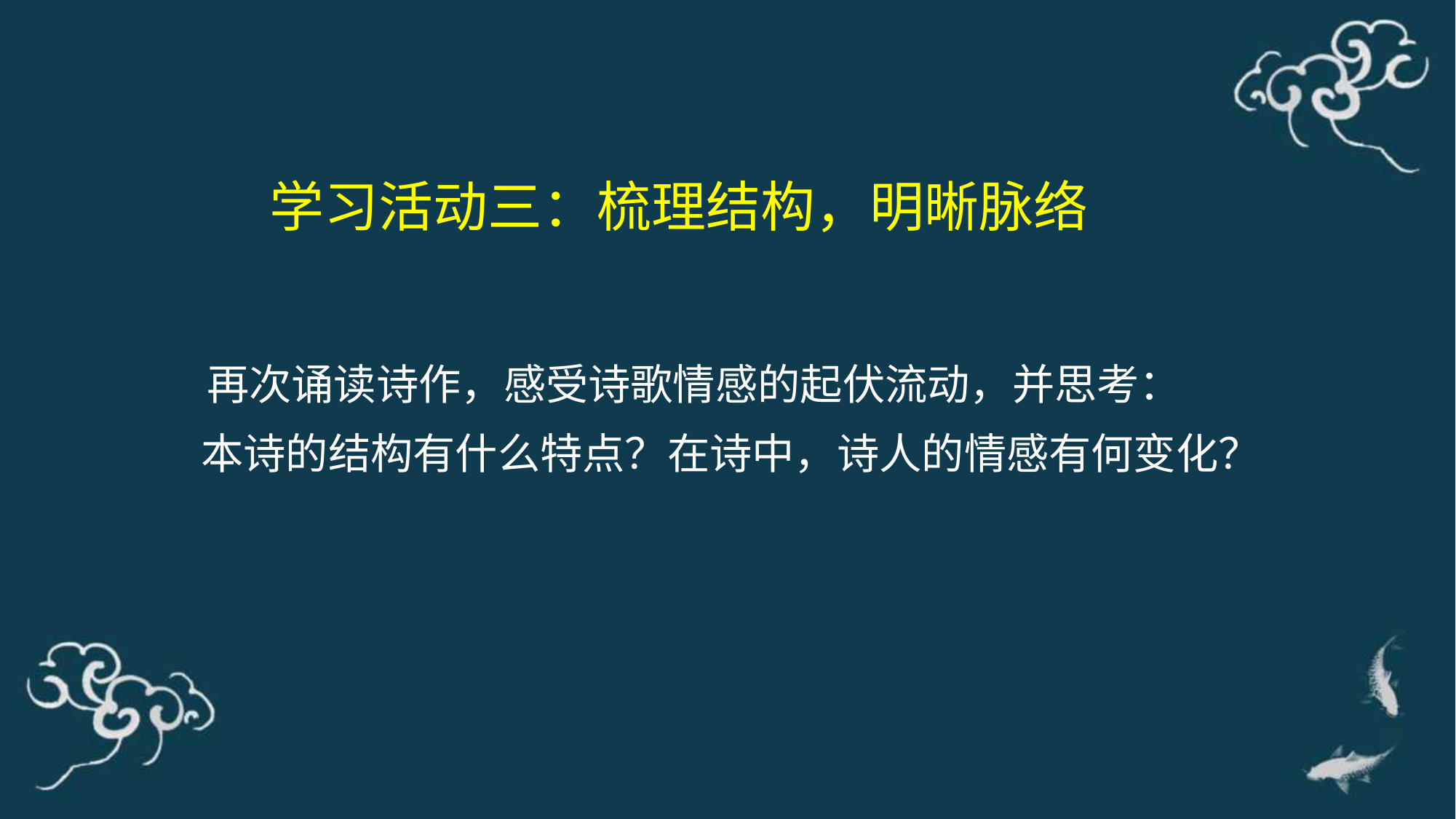

学习活动三：梳理结构，明晰脉络
   再次诵读诗作，感受诗歌情感的起伏流动，并思考：
   本诗的结构有什么特点？在诗中，诗人的情感有何变化？